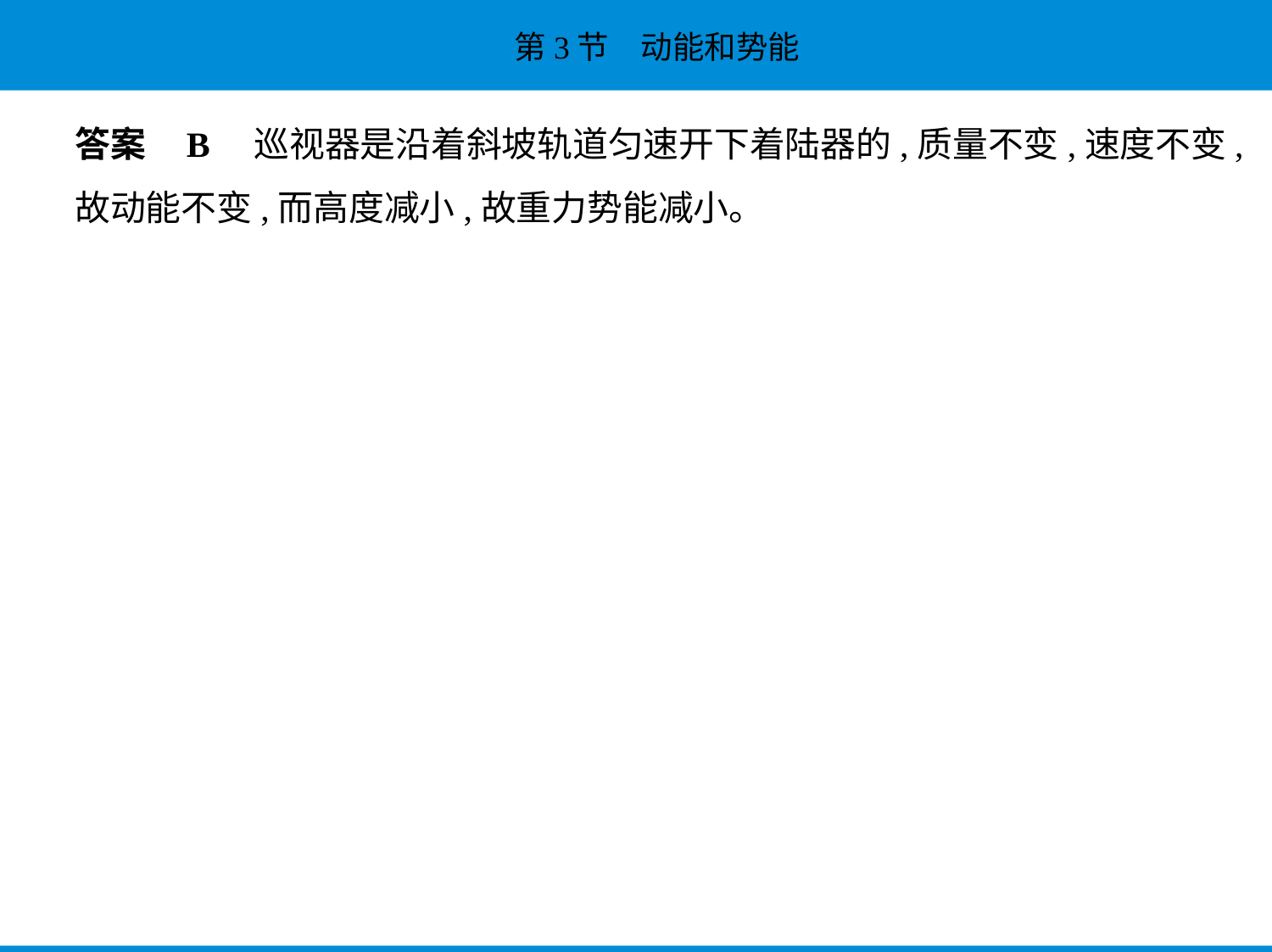

答案    B　巡视器是沿着斜坡轨道匀速开下着陆器的,质量不变,速度不变,
故动能不变,而高度减小,故重力势能减小。